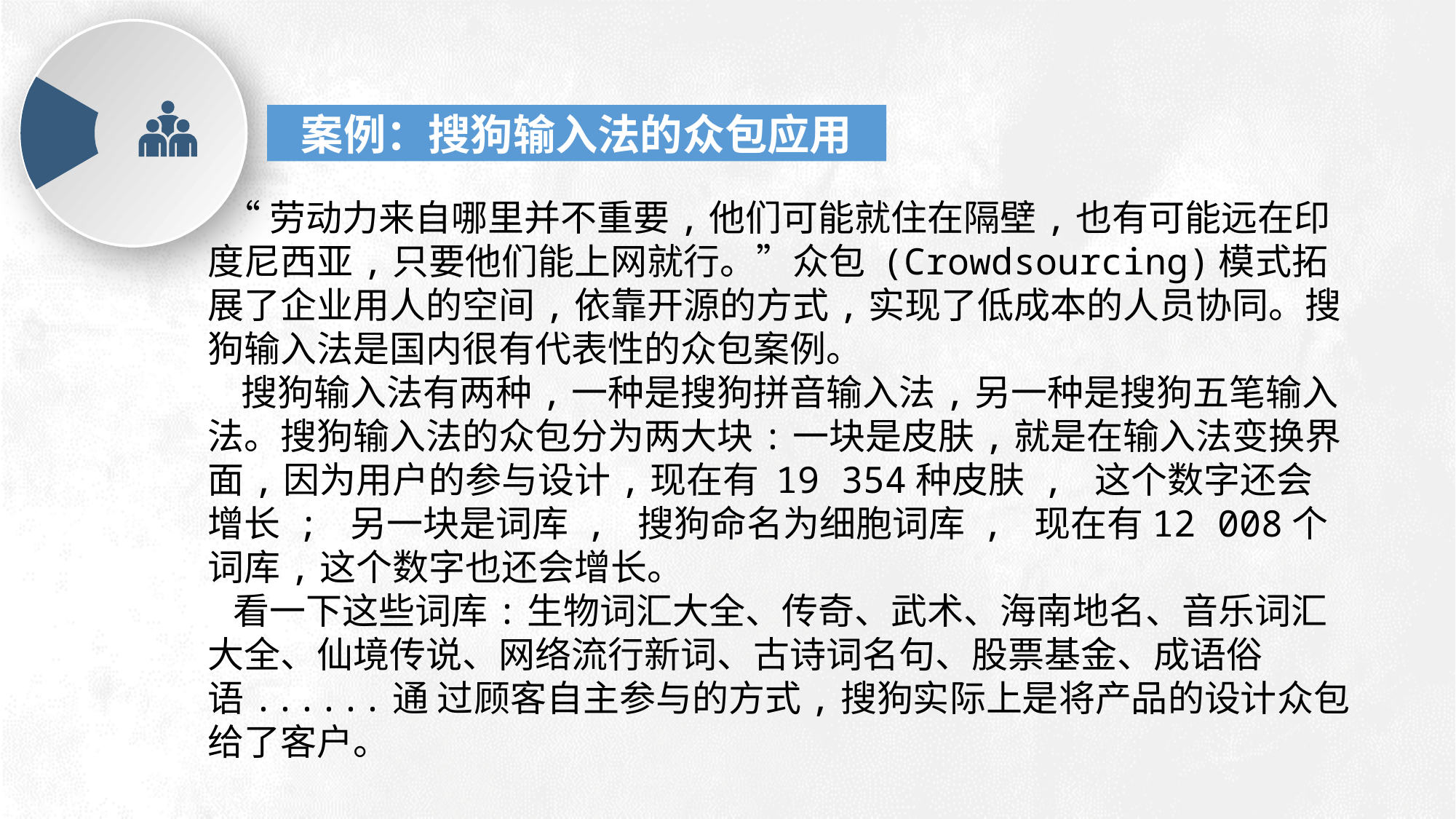

案例：搜狗输入法的众包应用
  “劳动力来自哪里并不重要,他们可能就住在隔壁,也有可能远在印度尼西亚,只要他们能上网就行。”众包 (Crowdsourcing)模式拓展了企业用人的空间,依靠开源的方式,实现了低成本的人员协同。搜狗输入法是国内很有代表性的众包案例。
   搜狗输入法有两种,一种是搜狗拼音输入法,另一种是搜狗五笔输入法。搜狗输入法的众包分为两大块:一块是皮肤,就是在输入法变换界面,因为用户的参与设计,现在有 19 354种皮肤 , 这个数字还会 增长 ; 另一块是词库 , 搜狗命名为细胞词库 , 现在有12 008个词库,这个数字也还会增长。
  看一下这些词库:生物词汇大全、传奇、武术、海南地名、音乐词汇大全、仙境传说、网络流行新词、古诗词名句、股票基金、成语俗语......通 过顾客自主参与的方式,搜狗实际上是将产品的设计众包给了客户。